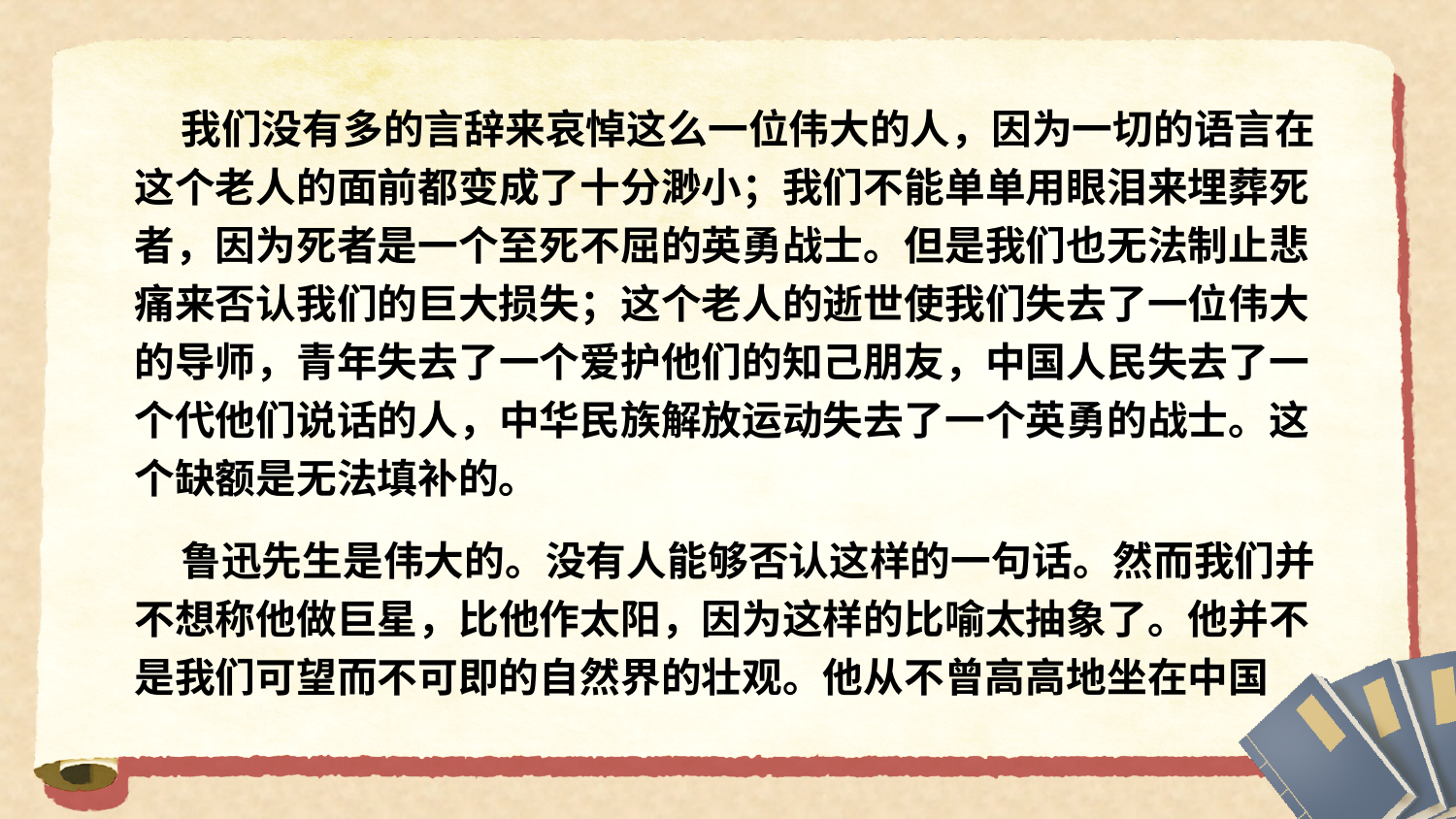

我们没有多的言辞来哀悼这么一位伟大的人，因为一切的语言在这个老人的面前都变成了十分渺小；我们不能单单用眼泪来埋葬死者，因为死者是一个至死不屈的英勇战士。但是我们也无法制止悲痛来否认我们的巨大损失；这个老人的逝世使我们失去了一位伟大的导师，青年失去了一个爱护他们的知己朋友，中国人民失去了一个代他们说话的人，中华民族解放运动失去了一个英勇的战士。这个缺额是无法填补的。
    鲁迅先生是伟大的。没有人能够否认这样的一句话。然而我们并不想称他做巨星，比他作太阳，因为这样的比喻太抽象了。他并不是我们可望而不可即的自然界的壮观。他从不曾高高地坐在中国